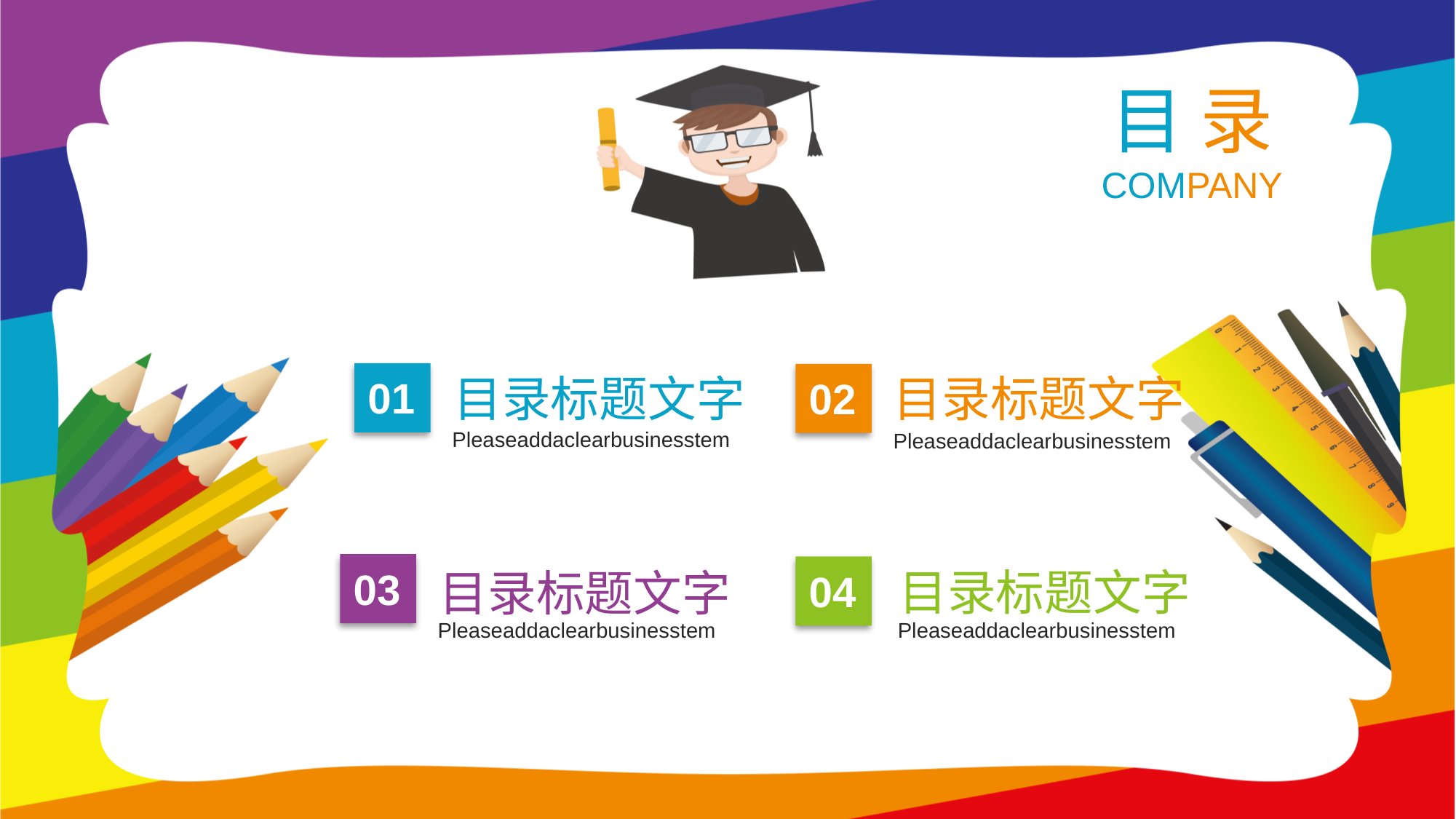

目 录
COMPANY
目录标题文字

01
Pleaseaddaclearbusinesstem
目录标题文字

02
Pleaseaddaclearbusinesstem

03
目录标题文字
Pleaseaddaclearbusinesstem

04
目录标题文字
Pleaseaddaclearbusinesstem